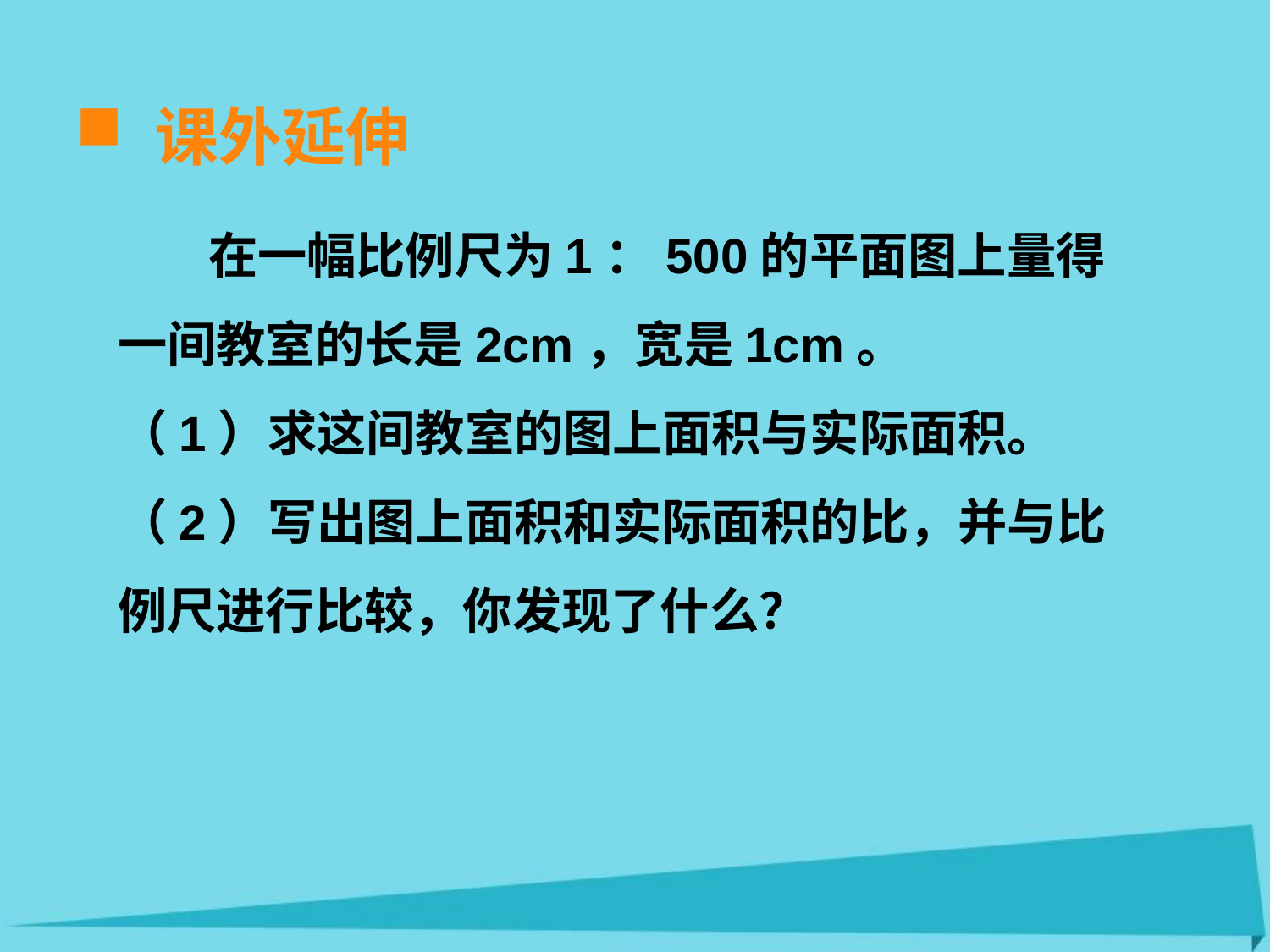

课外延伸
       在一幅比例尺为1：500的平面图上量得一间教室的长是2cm，宽是1cm。
（1）求这间教室的图上面积与实际面积。
（2）写出图上面积和实际面积的比，并与比例尺进行比较，你发现了什么？